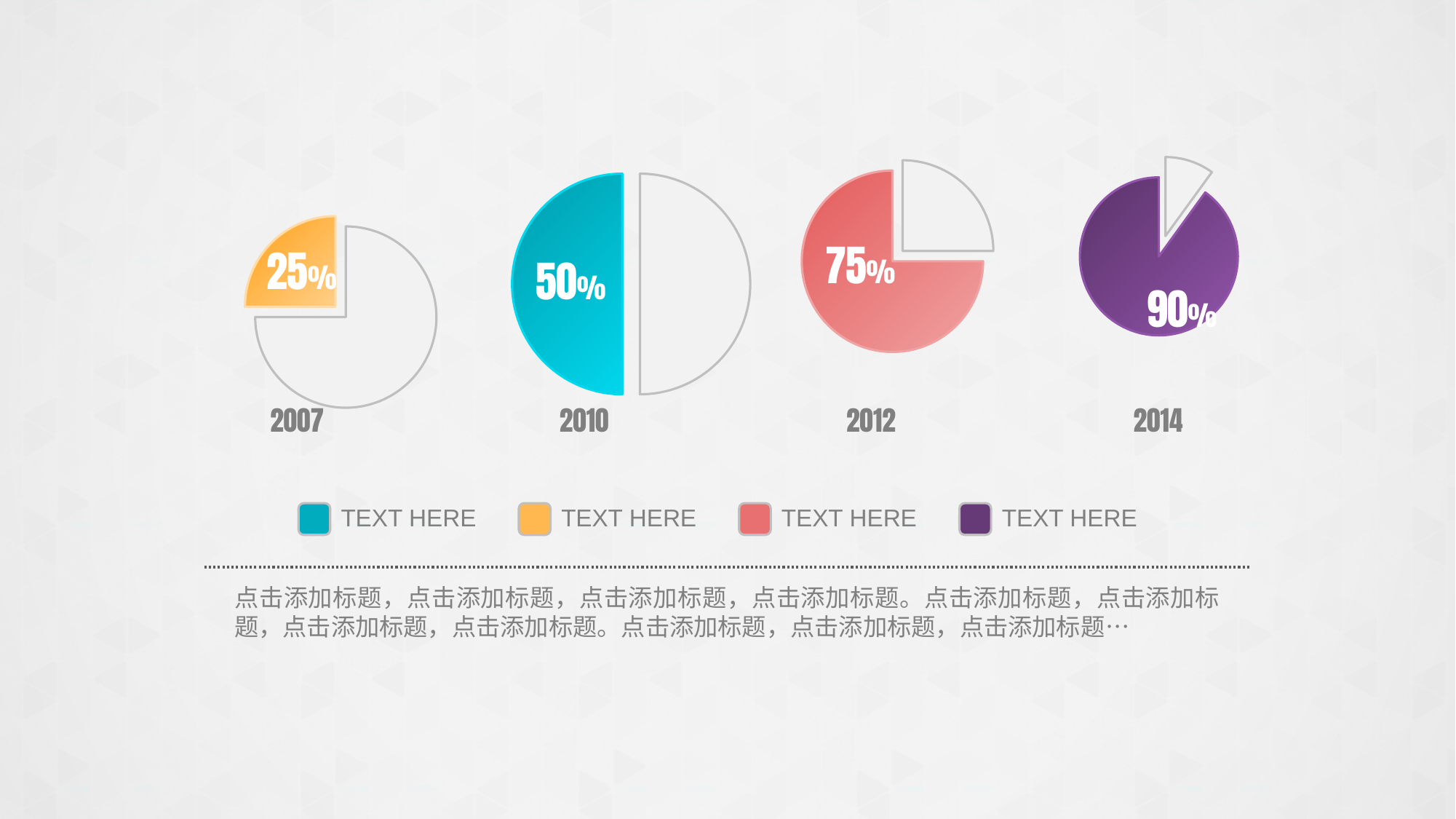

### Chart

| Category | 销售额 |
|---|---|
| 第一季度 | 75.0 |
| 第二季度 | 25.0 |
2007

### Chart

| Category | 销售额 |
|---|---|
| 第一季度 | 50.0 |
| 第二季度 | 50.0 |
2010

### Chart

| Category | 销售额 |
|---|---|
| 第一季度 | 25.0 |
| 第二季度 | 75.0 |
2012

### Chart

| Category | 销售额 |
|---|---|
| 第一季度 | 10.0 |
| 第二季度 | 90.0 |
2014
TEXT HERE

TEXT HERE

TEXT HERE

TEXT HERE

点击添加标题，点击添加标题，点击添加标题，点击添加标题。点击添加标题，点击添加标题，点击添加标题，点击添加标题。点击添加标题，点击添加标题，点击添加标题…